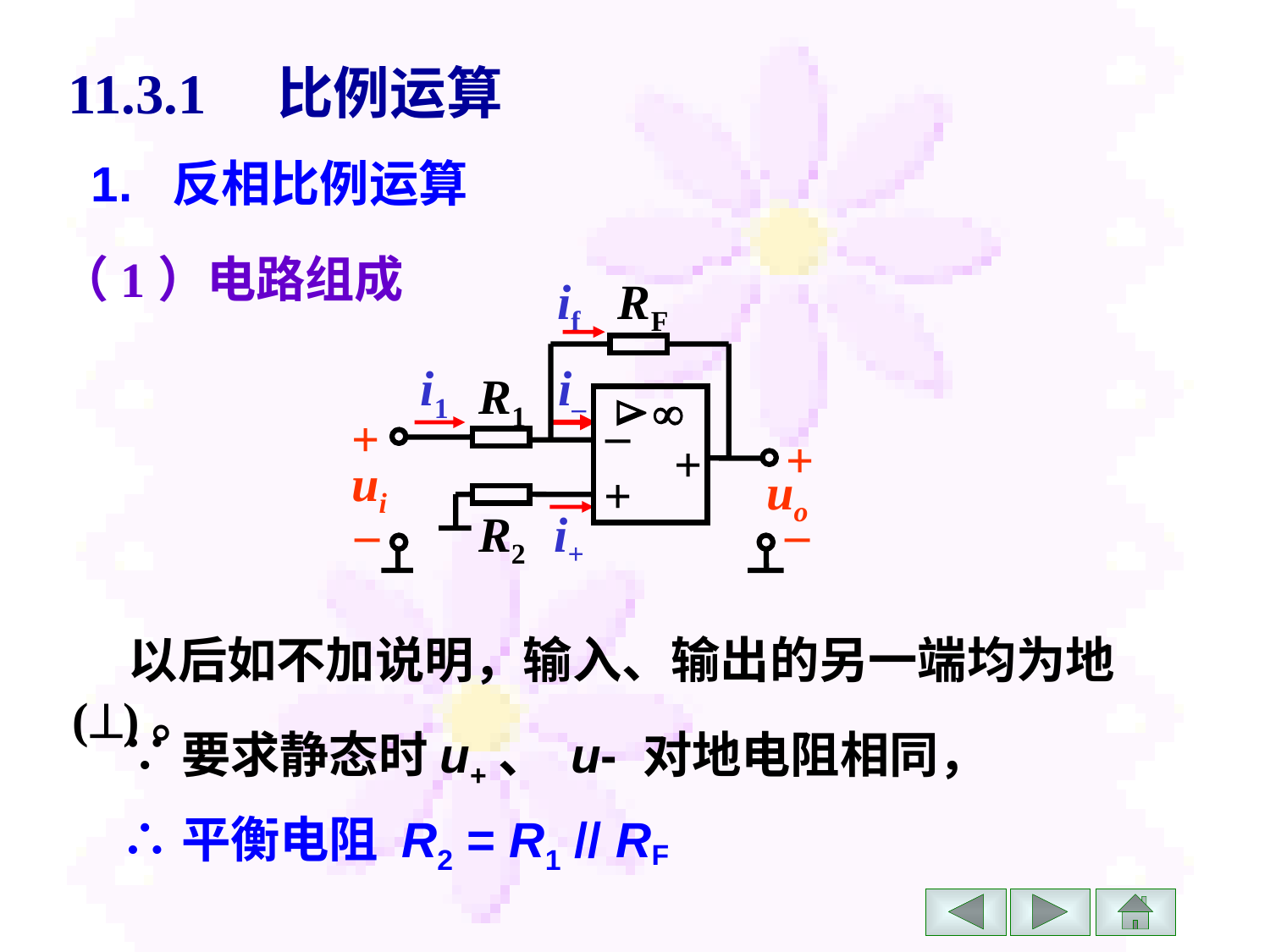

# 11.3.1    比例运算
1.  反相比例运算
（1）电路组成
RF

∞
Δ

–
+

+

R1
+
+

ui

–
R2
–

uo
if

i1
i–

i+

    以后如不加说明，输入、输出的另一端均为地(⊥)。
∵要求静态时u+、 u- 对地电阻相同，
∴平衡电阻 R2 = R1 // RF